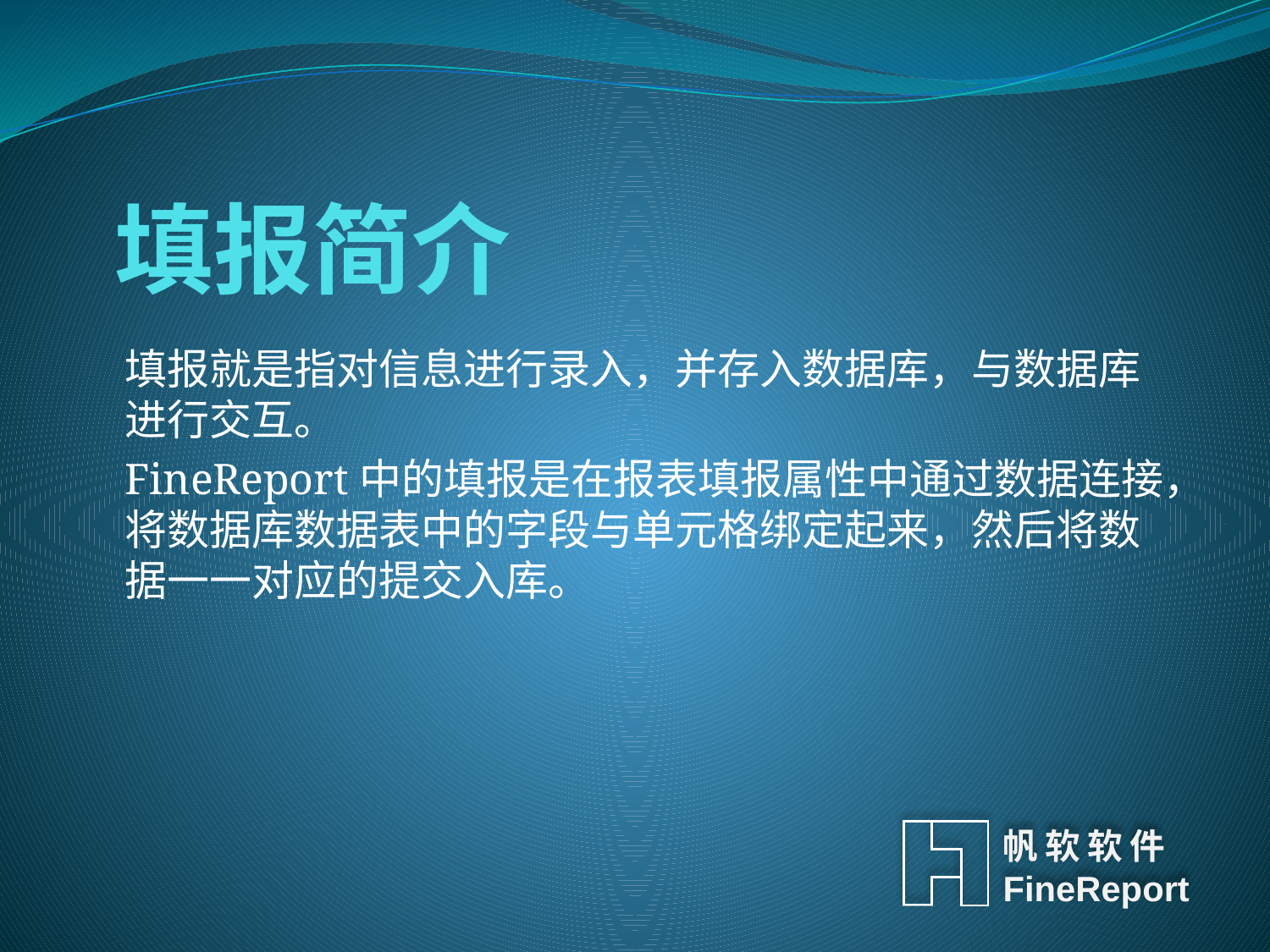

# 填报简介
填报就是指对信息进行录入，并存入数据库，与数据库进行交互。
FineReport中的填报是在报表填报属性中通过数据连接，将数据库数据表中的字段与单元格绑定起来，然后将数据一一对应的提交入库。